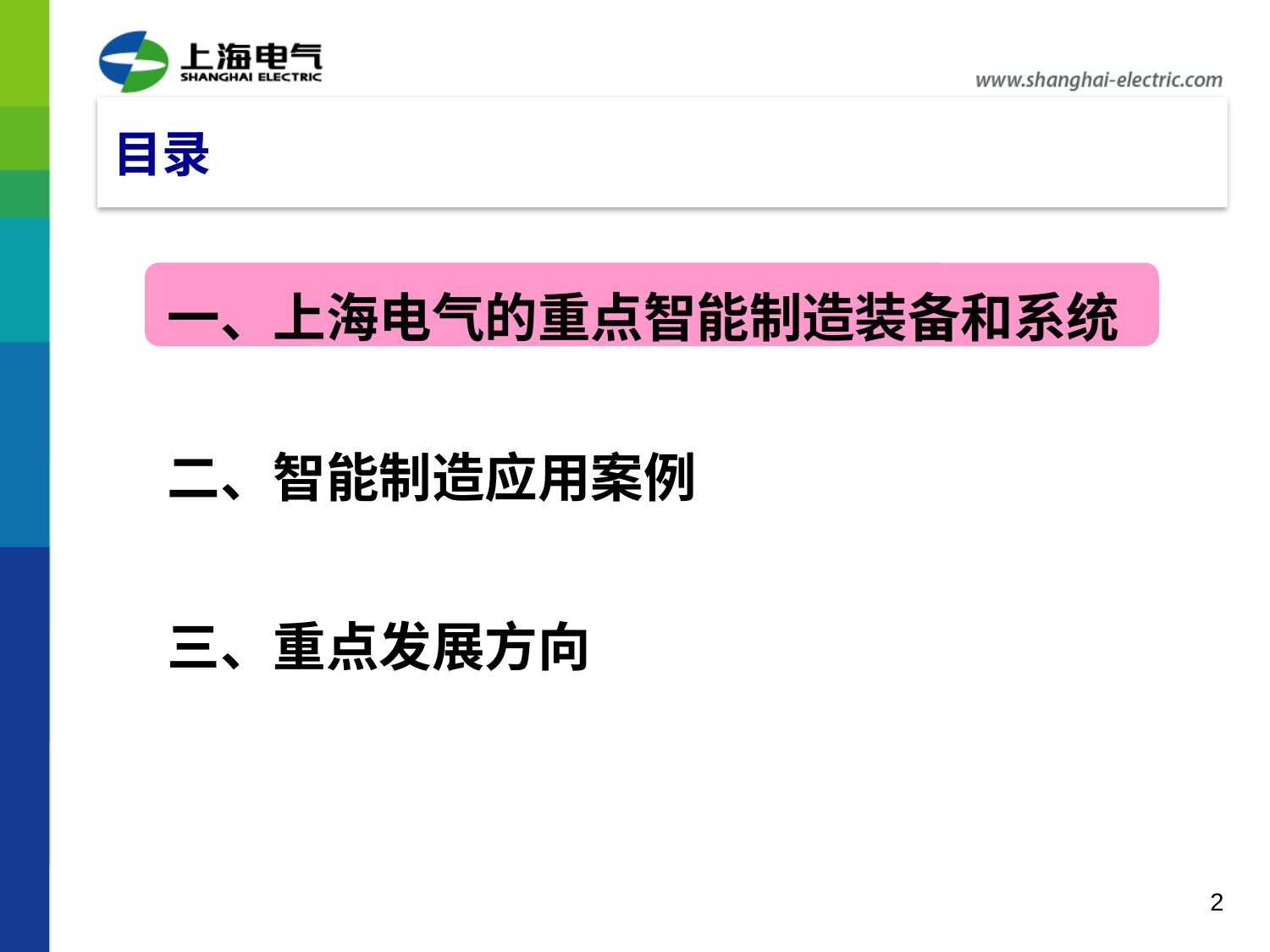

# 目录
一、上海电气的重点智能制造装备和系统

二、智能制造应用案例
三、重点发展方向
2